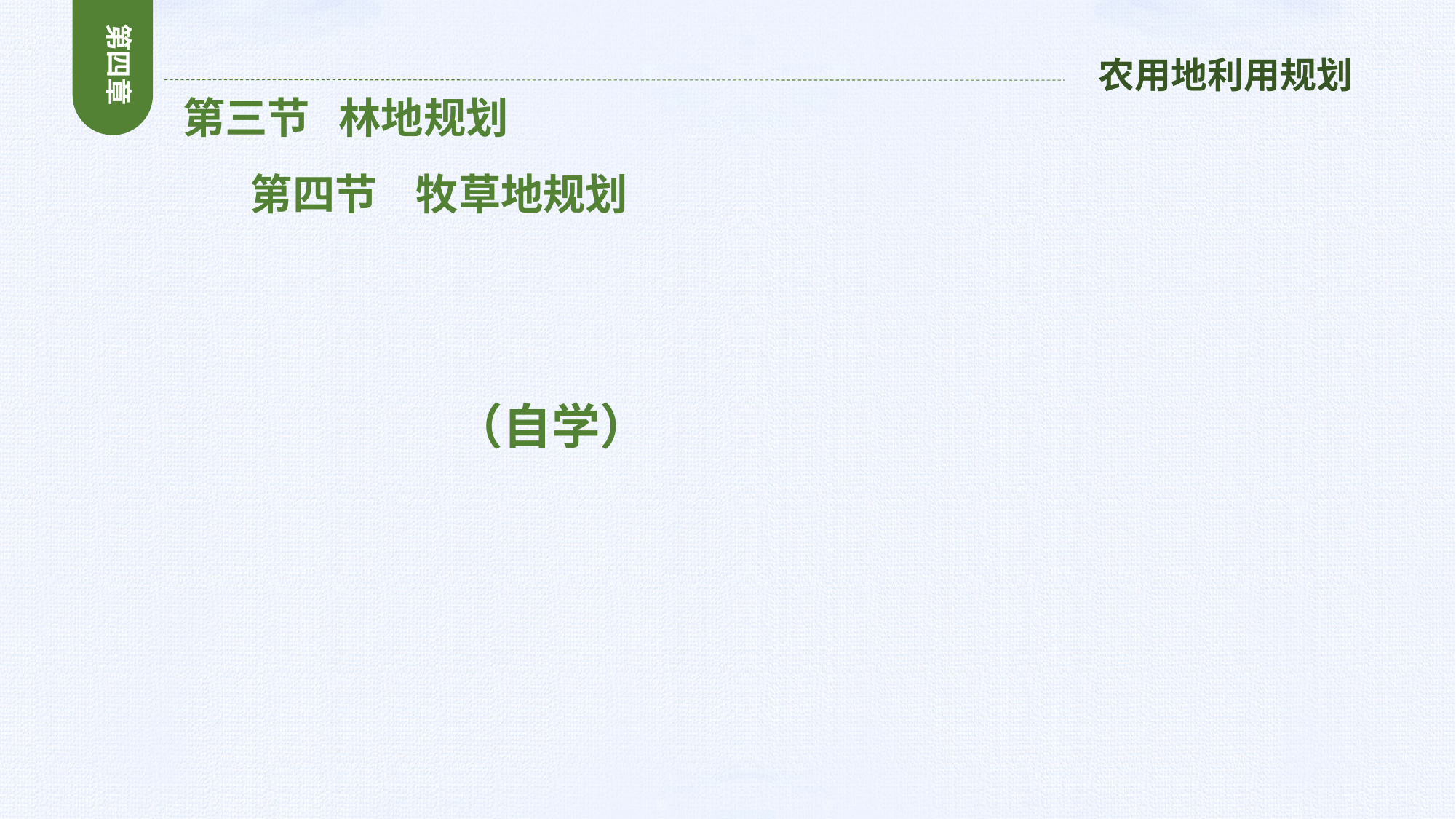

第四章
农用地利用规划
 第三节   林地规划
        第四节    牧草地规划

                              （自学）